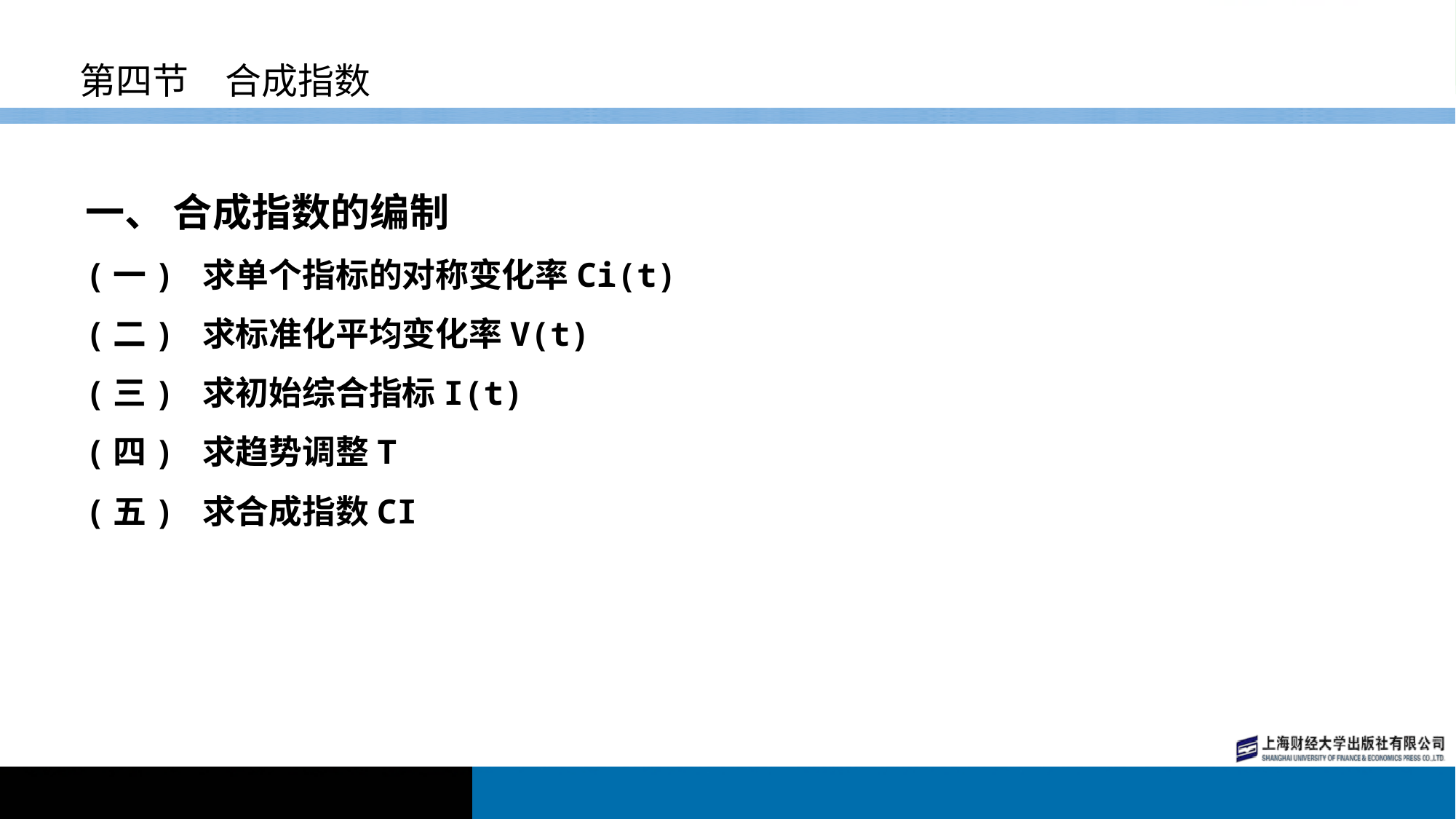

# 第四节　合成指数
一、 合成指数的编制
(一) 求单个指标的对称变化率Ci(t)
(二) 求标准化平均变化率V(t)
(三) 求初始综合指标I(t)
(四) 求趋势调整T
(五) 求合成指数CI
18